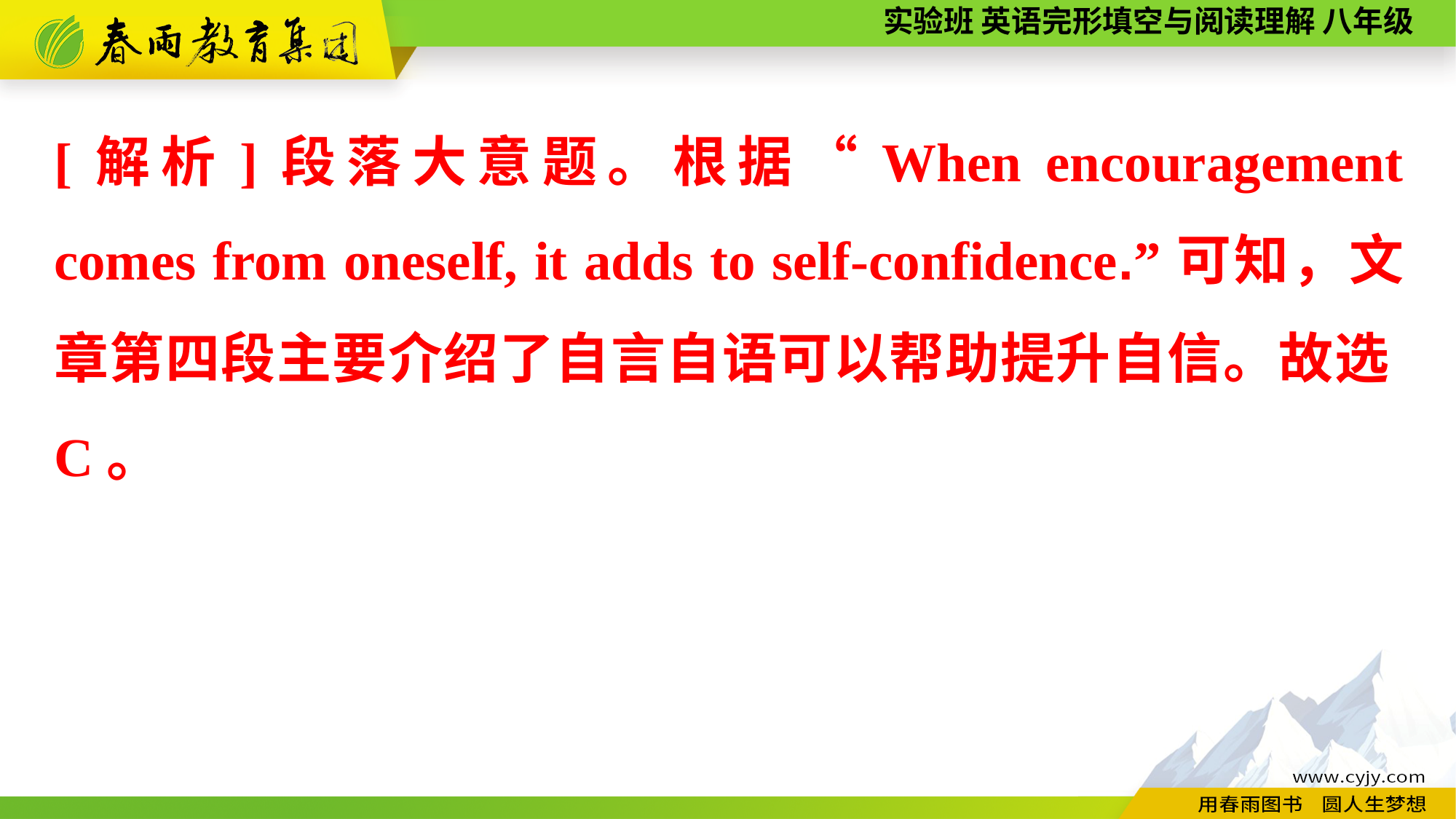

[解析]段落大意题。根据“When encouragement comes from oneself, it adds to self-confidence.”可知，文章第四段主要介绍了自言自语可以帮助提升自信。故选C。